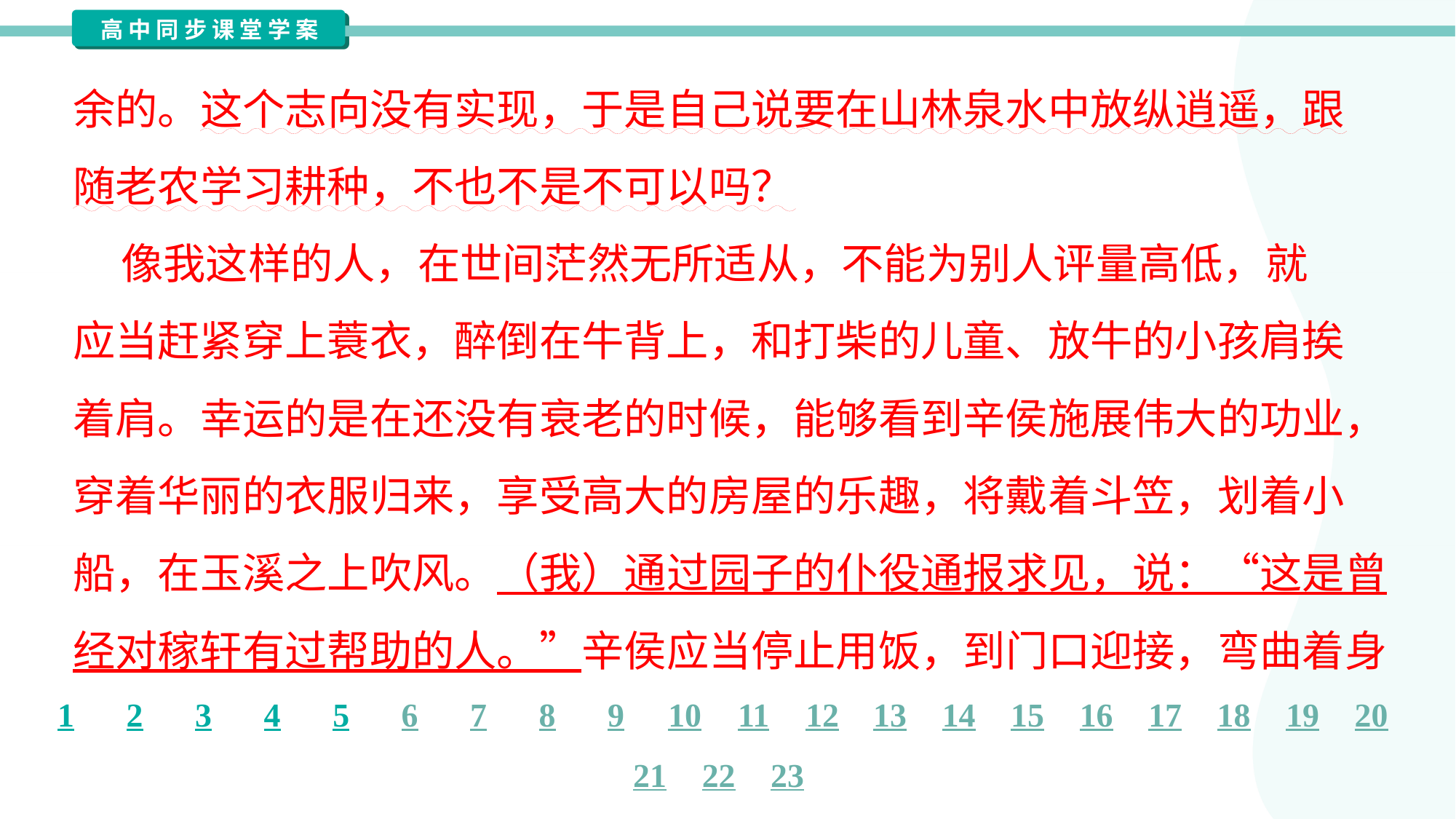

余的。这个志向没有实现，于是自己说要在山林泉水中放纵逍遥，跟
随老农学习耕种，不也不是不可以吗？
    像我这样的人，在世间茫然无所适从，不能为别人评量高低，就
应当赶紧穿上蓑衣，醉倒在牛背上，和打柴的儿童、放牛的小孩肩挨
着肩。幸运的是在还没有衰老的时候，能够看到辛侯施展伟大的功业，
穿着华丽的衣服归来，享受高大的房屋的乐趣，将戴着斗笠，划着小
船，在玉溪之上吹风。（我）通过园子的仆役通报求见，说：“这是曾
经对稼轩有过帮助的人。”辛侯应当停止用饭，到门口迎接，弯曲着身